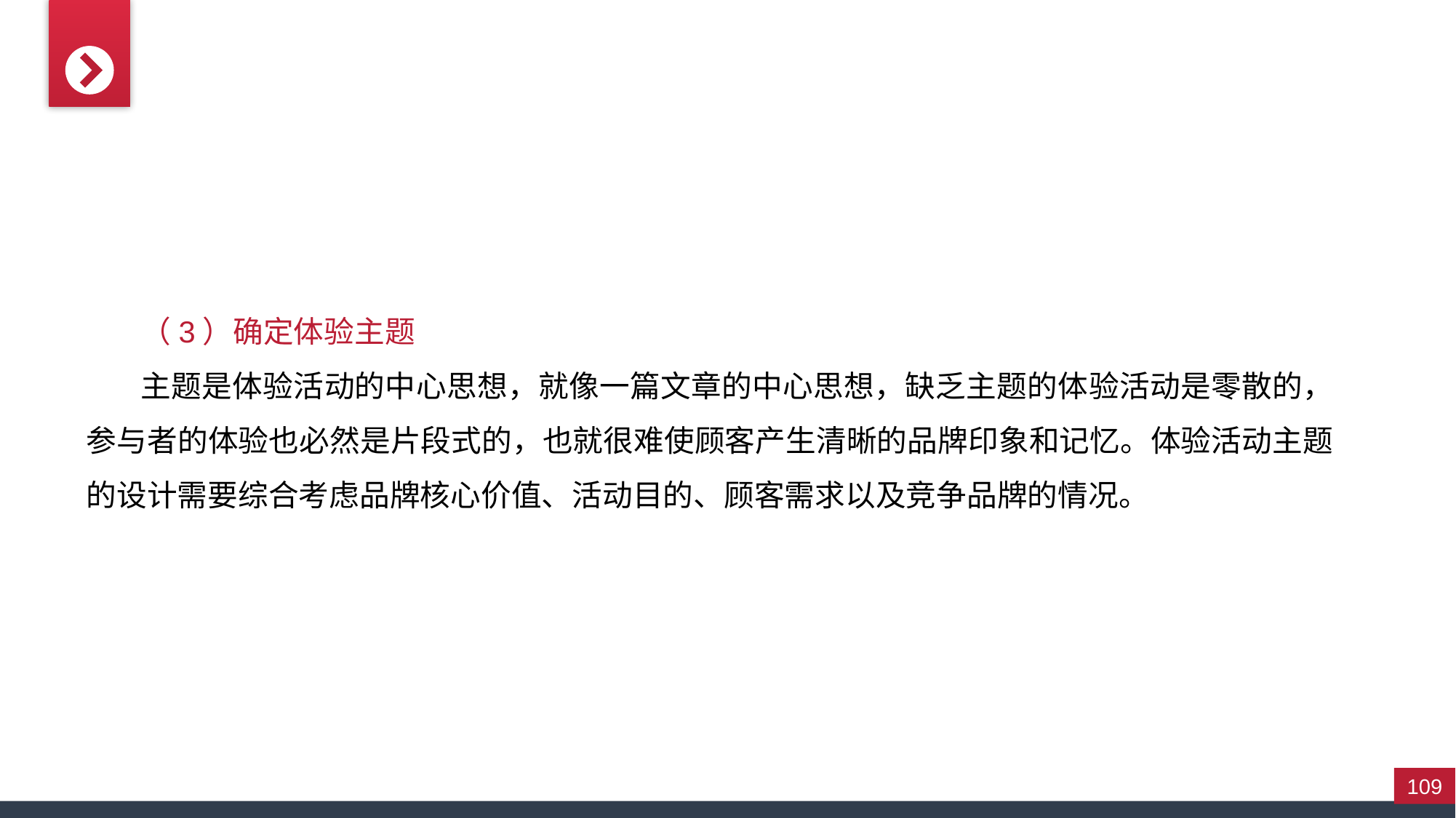

（3）确定体验主题
主题是体验活动的中心思想，就像一篇文章的中心思想，缺乏主题的体验活动是零散的，参与者的体验也必然是片段式的，也就很难使顾客产生清晰的品牌印象和记忆。体验活动主题的设计需要综合考虑品牌核心价值、活动目的、顾客需求以及竞争品牌的情况。